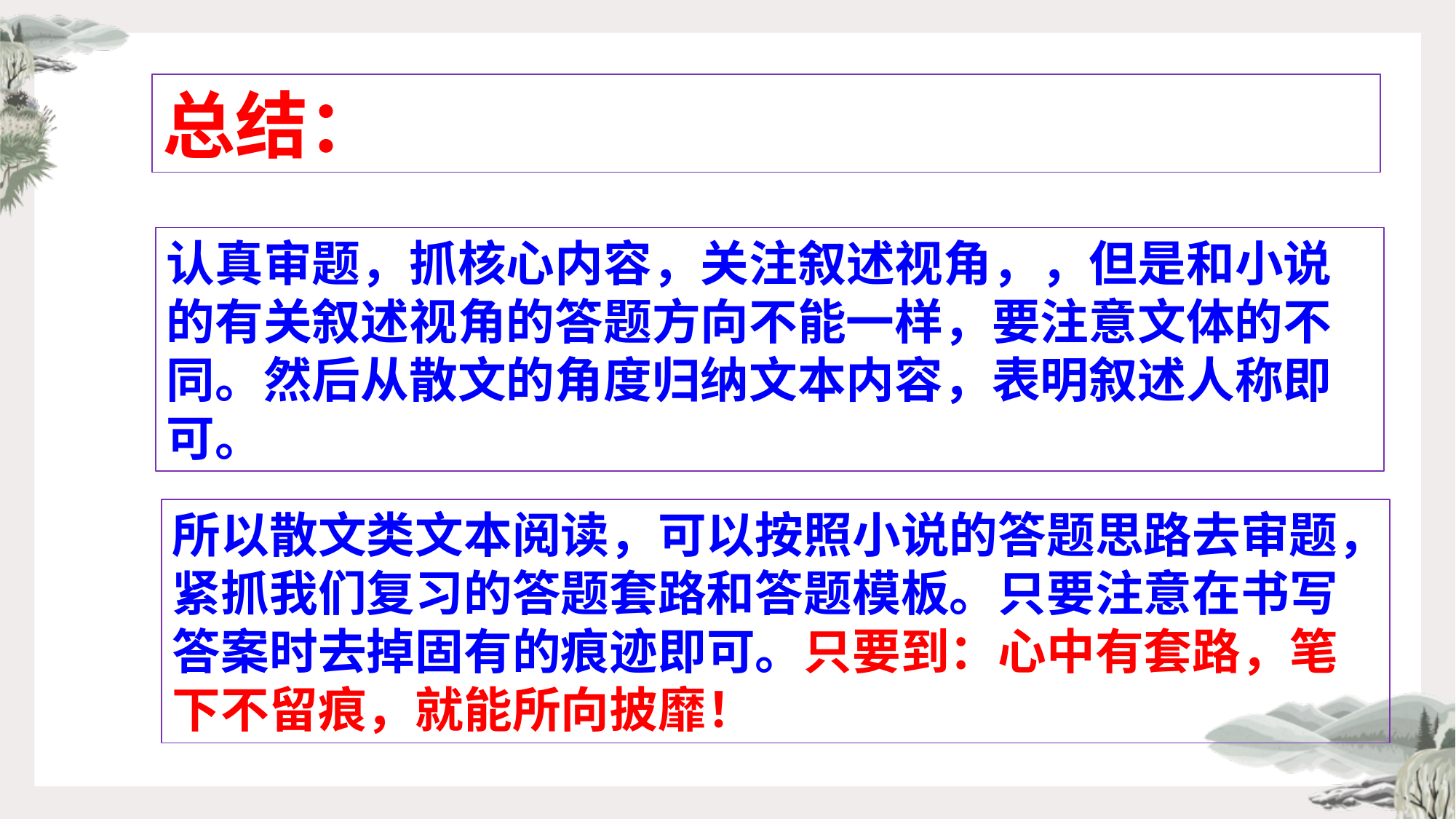

总结：
认真审题，抓核心内容，关注叙述视角，，但是和小说的有关叙述视角的答题方向不能一样，要注意文体的不同。然后从散文的角度归纳文本内容，表明叙述人称即可。
所以散文类文本阅读，可以按照小说的答题思路去审题，紧抓我们复习的答题套路和答题模板。只要注意在书写答案时去掉固有的痕迹即可。只要到：心中有套路，笔下不留痕，就能所向披靡！